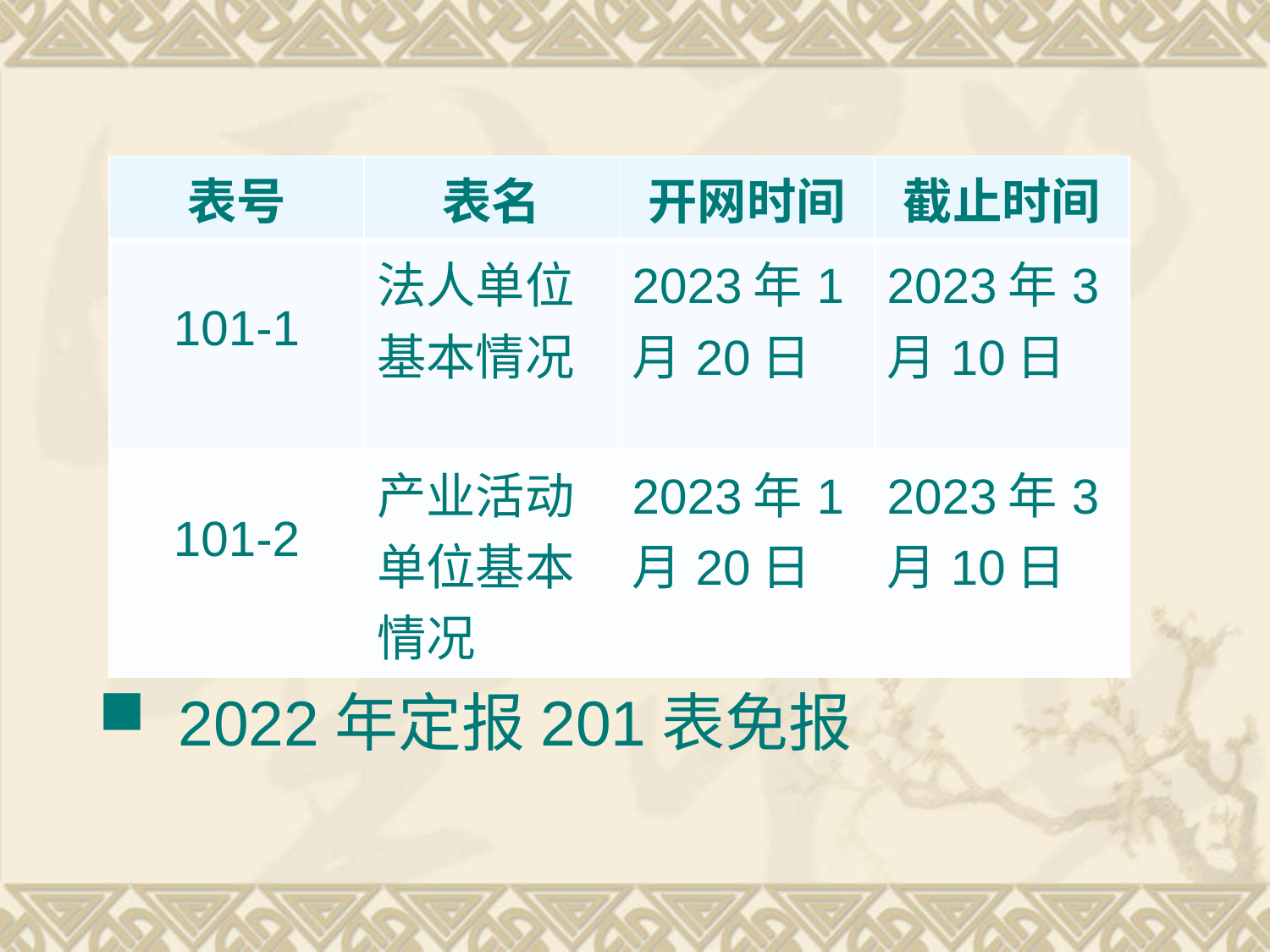

| 表号 | 表名 | 开网时间 | 截止时间 |
| --- | --- | --- | --- |
| 101-1 | 法人单位基本情况 | 2023年1月20日 | 2023年3月10日 |
| 101-2 | 产业活动单位基本情况 | 2023年1月20日 | 2023年3月10日 |
2022年定报201表免报